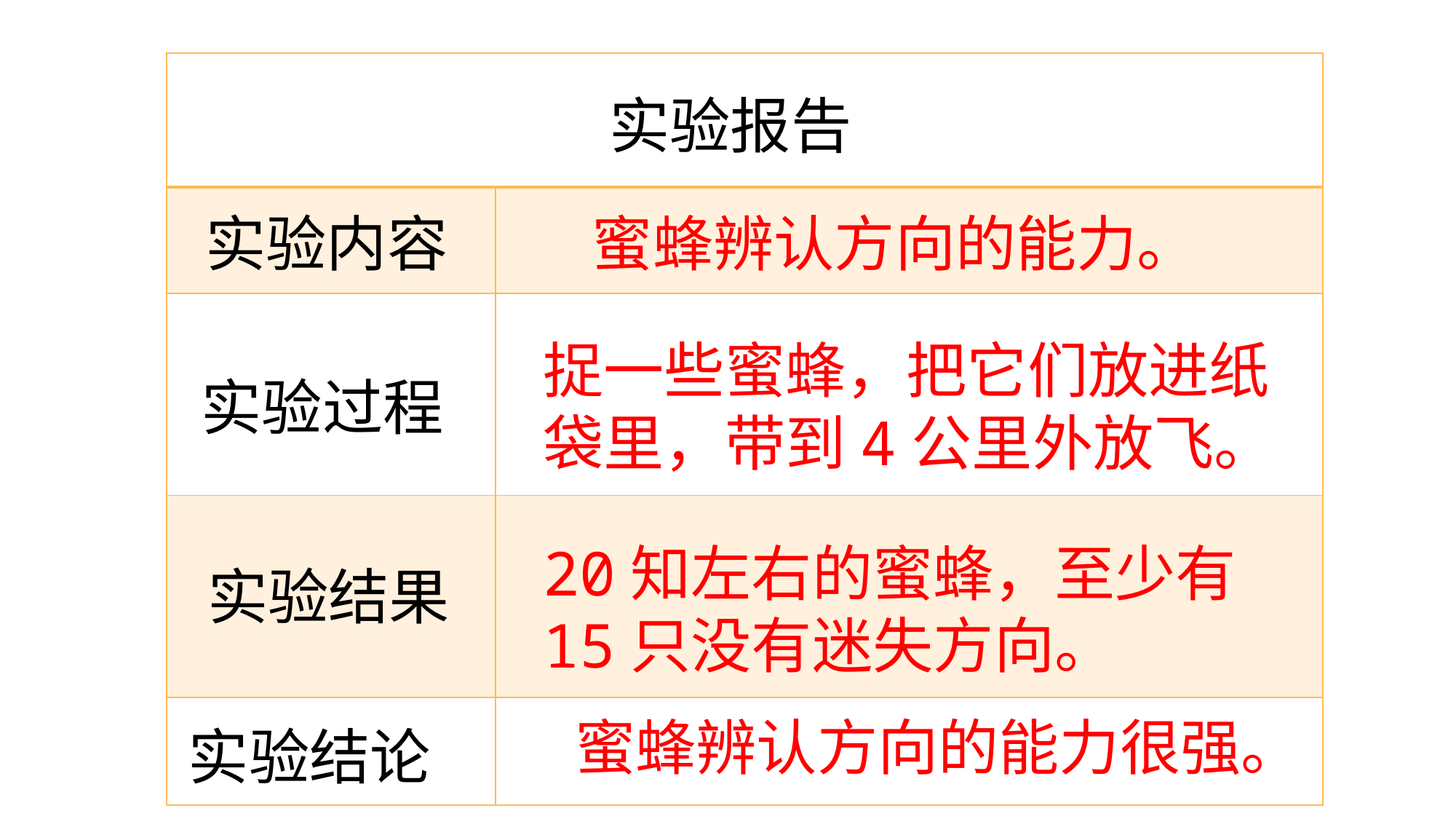

|  |  |
| --- | --- |
|  |  |
|  |  |
|  |  |
|  |  |
实验报告
实验内容
蜜蜂辨认方向的能力。
捉一些蜜蜂，把它们放进纸袋里，带到4公里外放飞。
实验过程
20知左右的蜜蜂，至少有15只没有迷失方向。
实验结果
蜜蜂辨认方向的能力很强。
实验结论